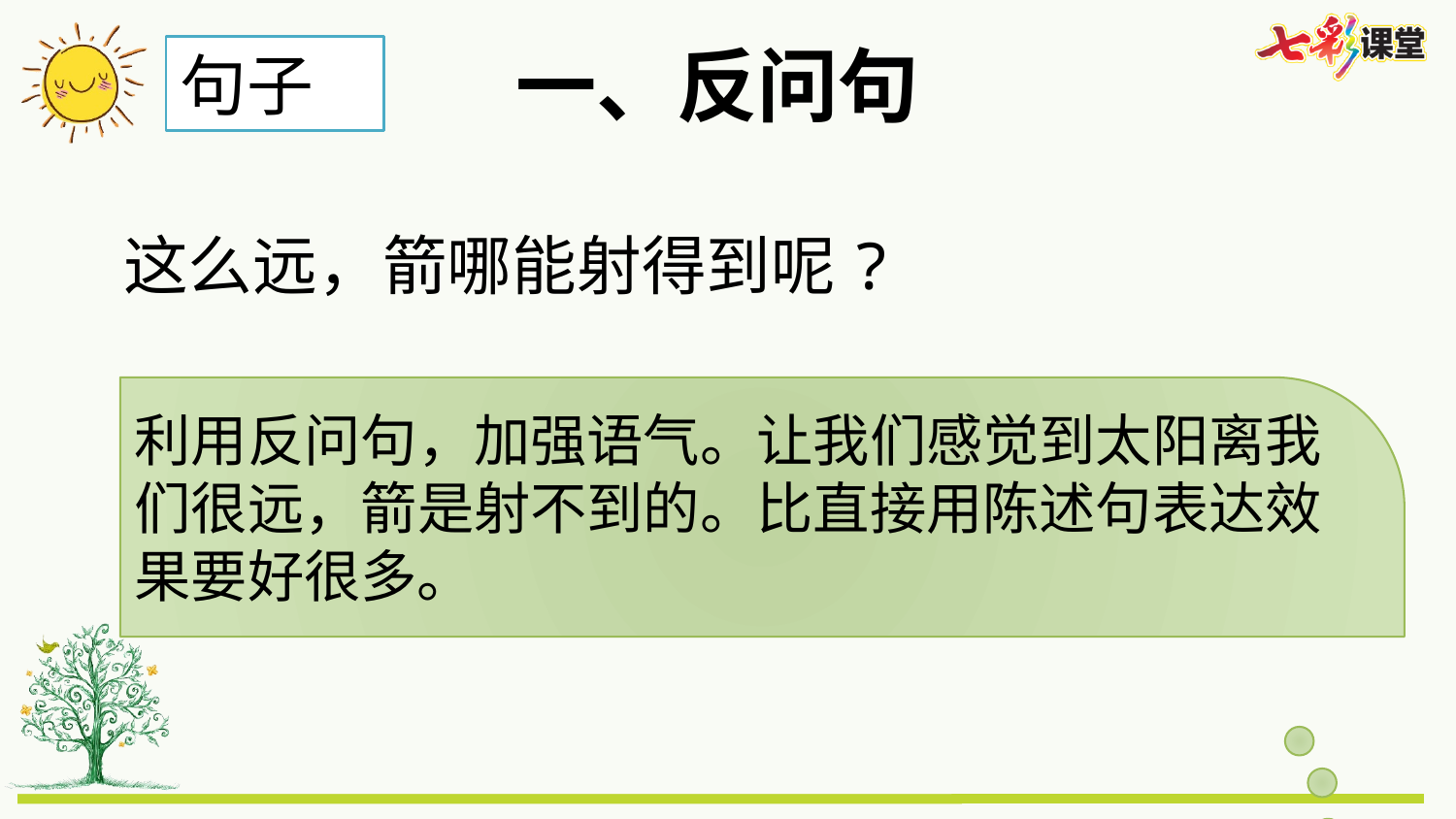

一、反问句
句子
    这么远，箭哪能射得到呢?
利用反问句，加强语气。让我们感觉到太阳离我们很远，箭是射不到的。比直接用陈述句表达效果要好很多。